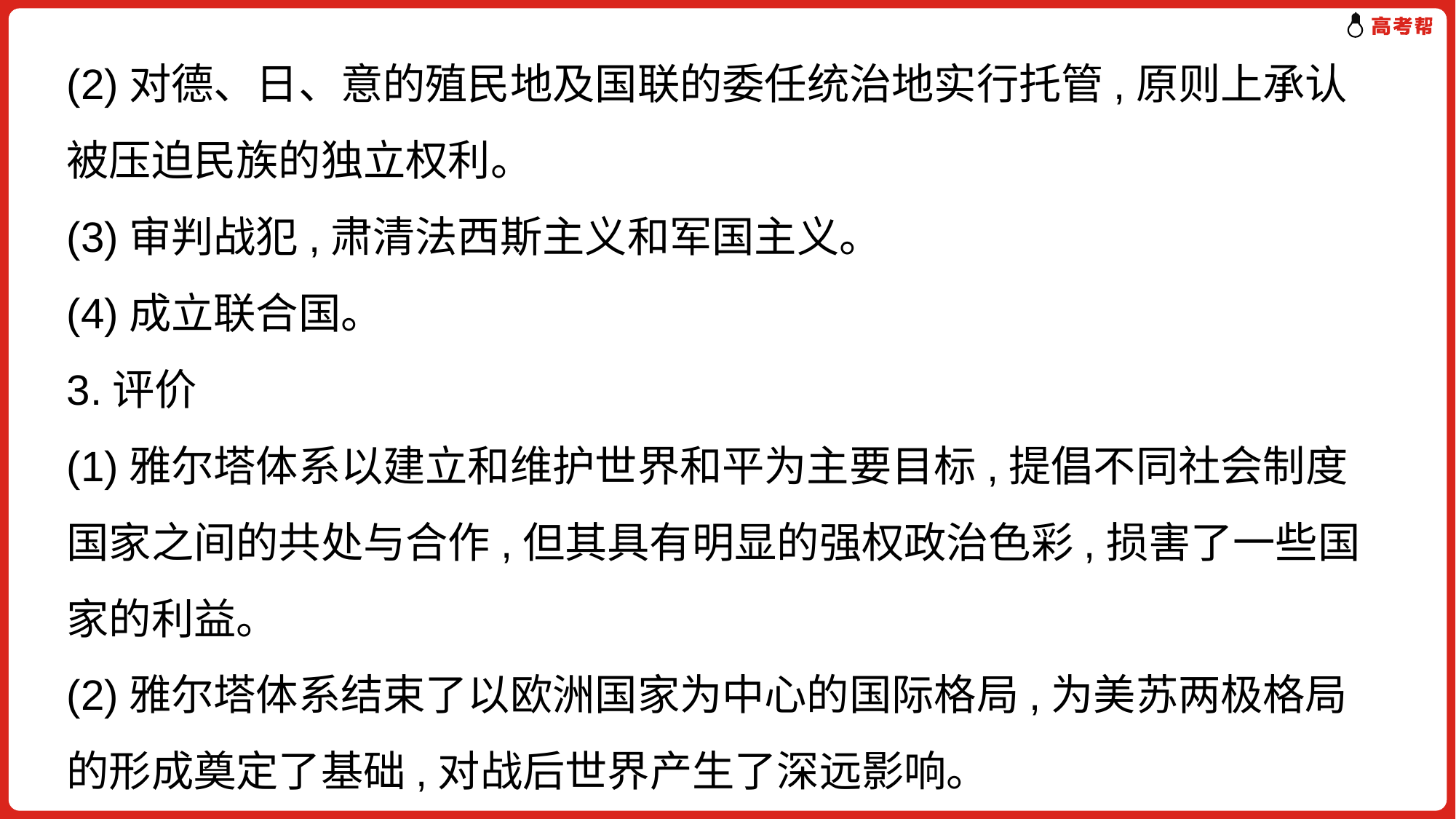

(2)对德、日、意的殖民地及国联的委任统治地实行托管,原则上承认被压迫民族的独立权利。
(3)审判战犯,肃清法西斯主义和军国主义。
(4)成立联合国。
3.评价
(1)雅尔塔体系以建立和维护世界和平为主要目标,提倡不同社会制度国家之间的共处与合作,但其具有明显的强权政治色彩,损害了一些国家的利益。
(2)雅尔塔体系结束了以欧洲国家为中心的国际格局,为美苏两极格局的形成奠定了基础,对战后世界产生了深远影响。